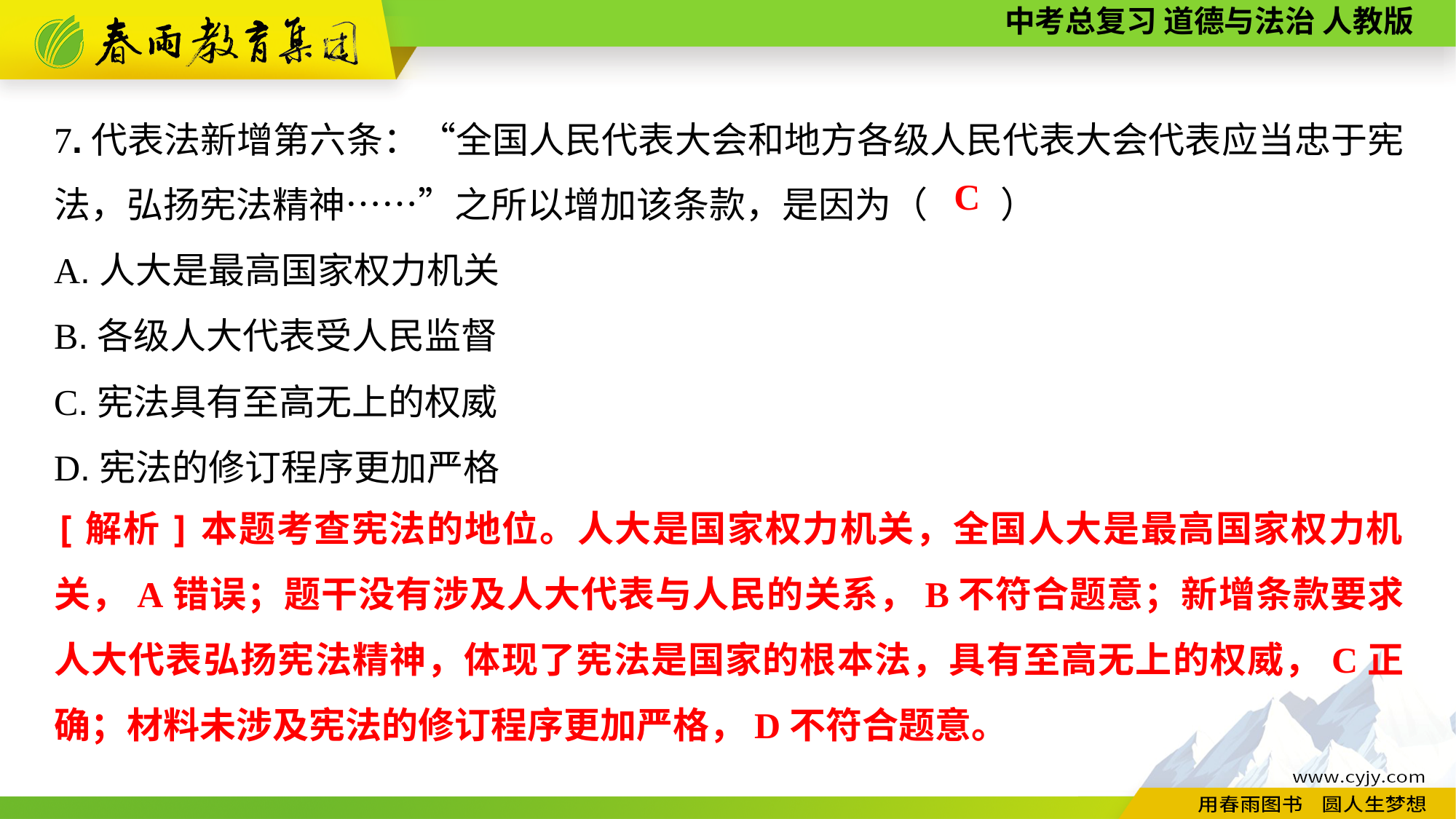

7.代表法新增第六条：“全国人民代表大会和地方各级人民代表大会代表应当忠于宪法，弘扬宪法精神……”之所以增加该条款，是因为（　　）
A.人大是最高国家权力机关
B.各级人大代表受人民监督
C.宪法具有至高无上的权威
D.宪法的修订程序更加严格
C
[解析]本题考查宪法的地位。人大是国家权力机关，全国人大是最高国家权力机关，A错误；题干没有涉及人大代表与人民的关系，B不符合题意；新增条款要求人大代表弘扬宪法精神，体现了宪法是国家的根本法，具有至高无上的权威，C正确；材料未涉及宪法的修订程序更加严格，D不符合题意。